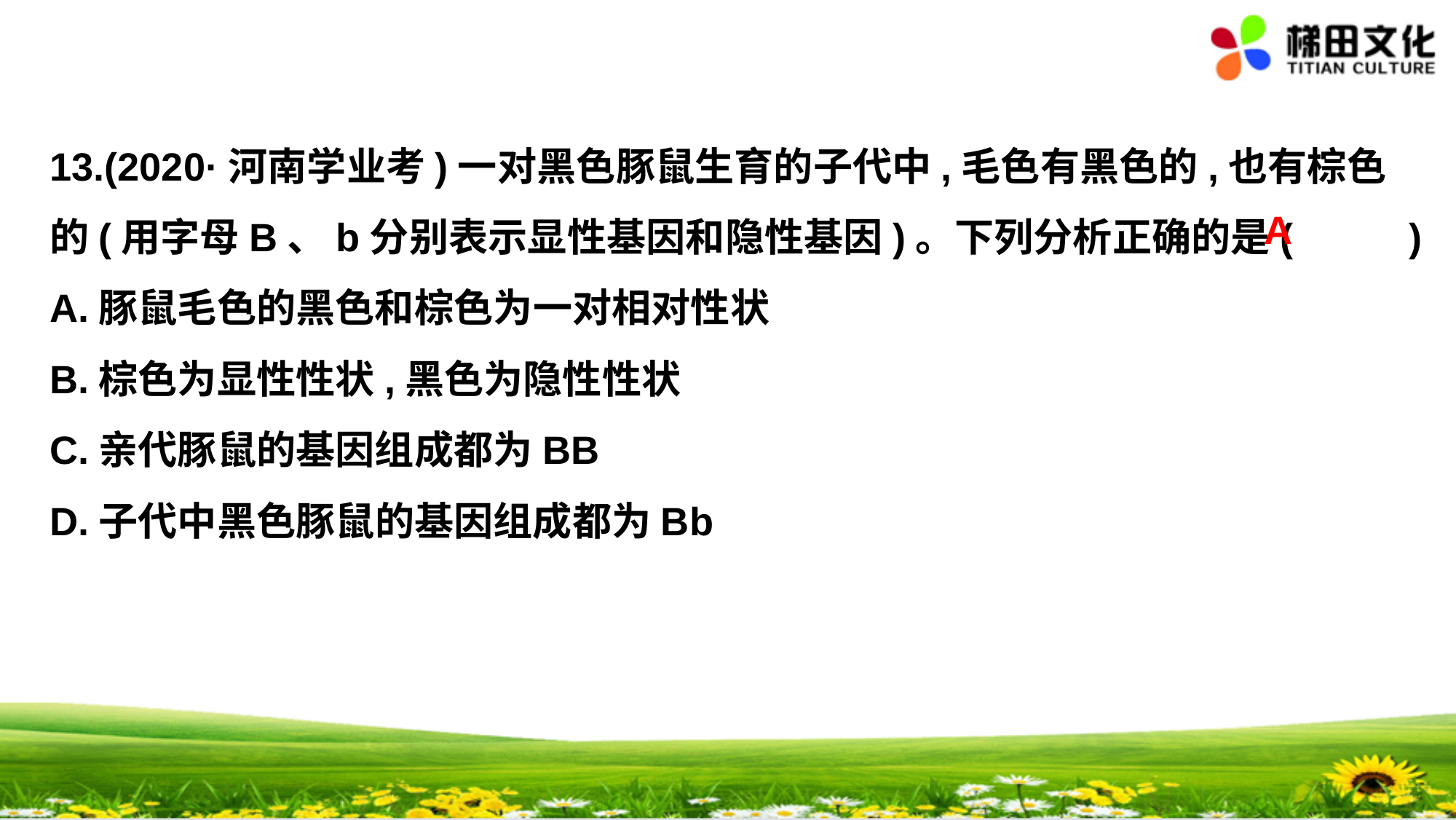

13.(2020·河南学业考)一对黑色豚鼠生育的子代中,毛色有黑色的,也有棕色
的(用字母B、b分别表示显性基因和隐性基因)。下列分析正确的是(　  　)
A.豚鼠毛色的黑色和棕色为一对相对性状
B.棕色为显性性状,黑色为隐性性状
C.亲代豚鼠的基因组成都为BB
D.子代中黑色豚鼠的基因组成都为Bb
A